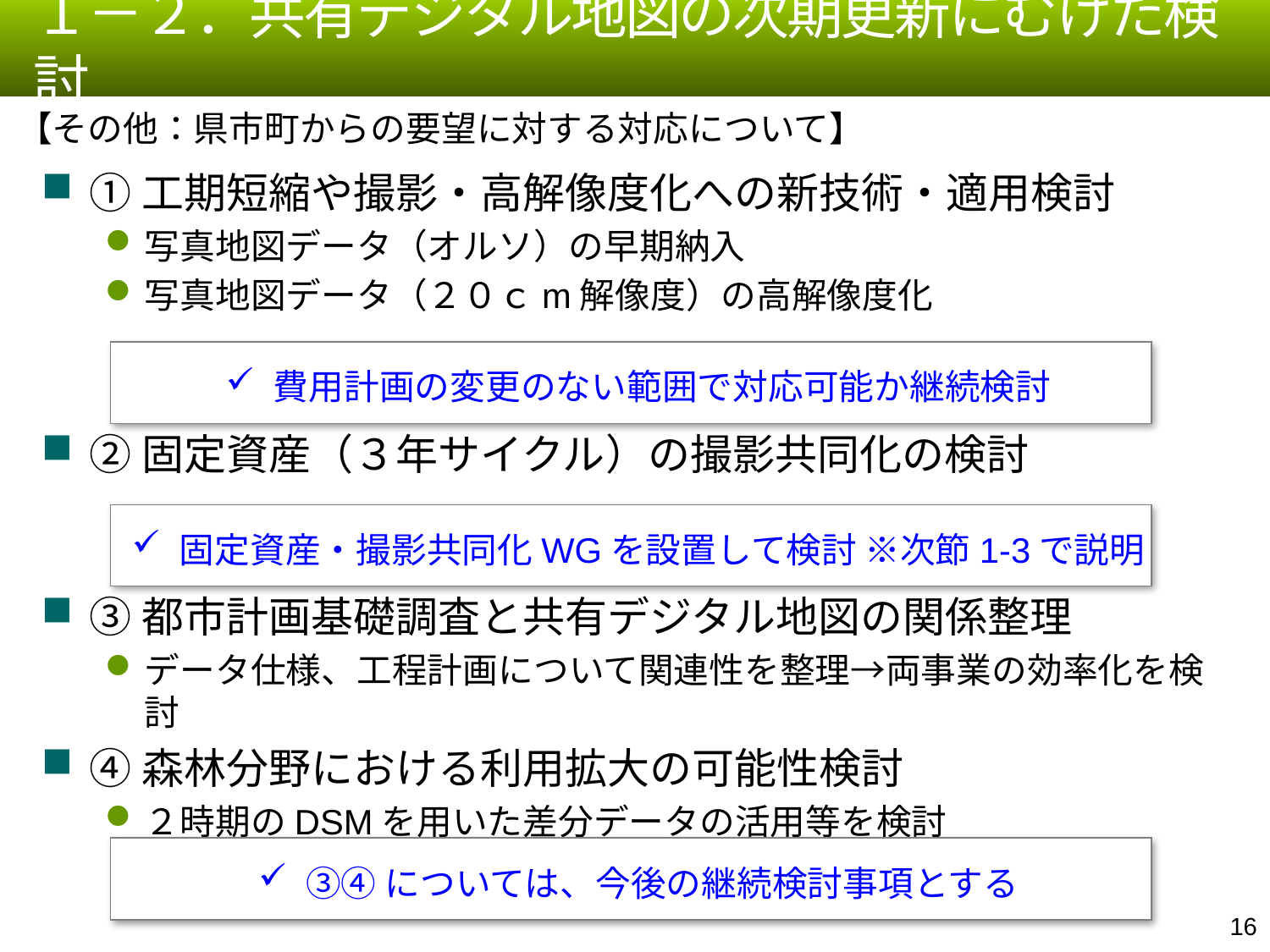

１－２．共有デジタル地図の次期更新にむけた検討
【その他：県市町からの要望に対する対応について】

①工期短縮や撮影・高解像度化への新技術・適用検討
写真地図データ（オルソ）の早期納入
写真地図データ（２０ｃm解像度）の高解像度化

②固定資産（３年サイクル）の撮影共同化の検討

③都市計画基礎調査と共有デジタル地図の関係整理
データ仕様、工程計画について関連性を整理→両事業の効率化を検討
④森林分野における利用拡大の可能性検討
２時期のDSMを用いた差分データの活用等を検討

費用計画の変更のない範囲で対応可能か継続検討
固定資産・撮影共同化WGを設置して検討 ※次節1-3で説明
③④については、今後の継続検討事項とする
16